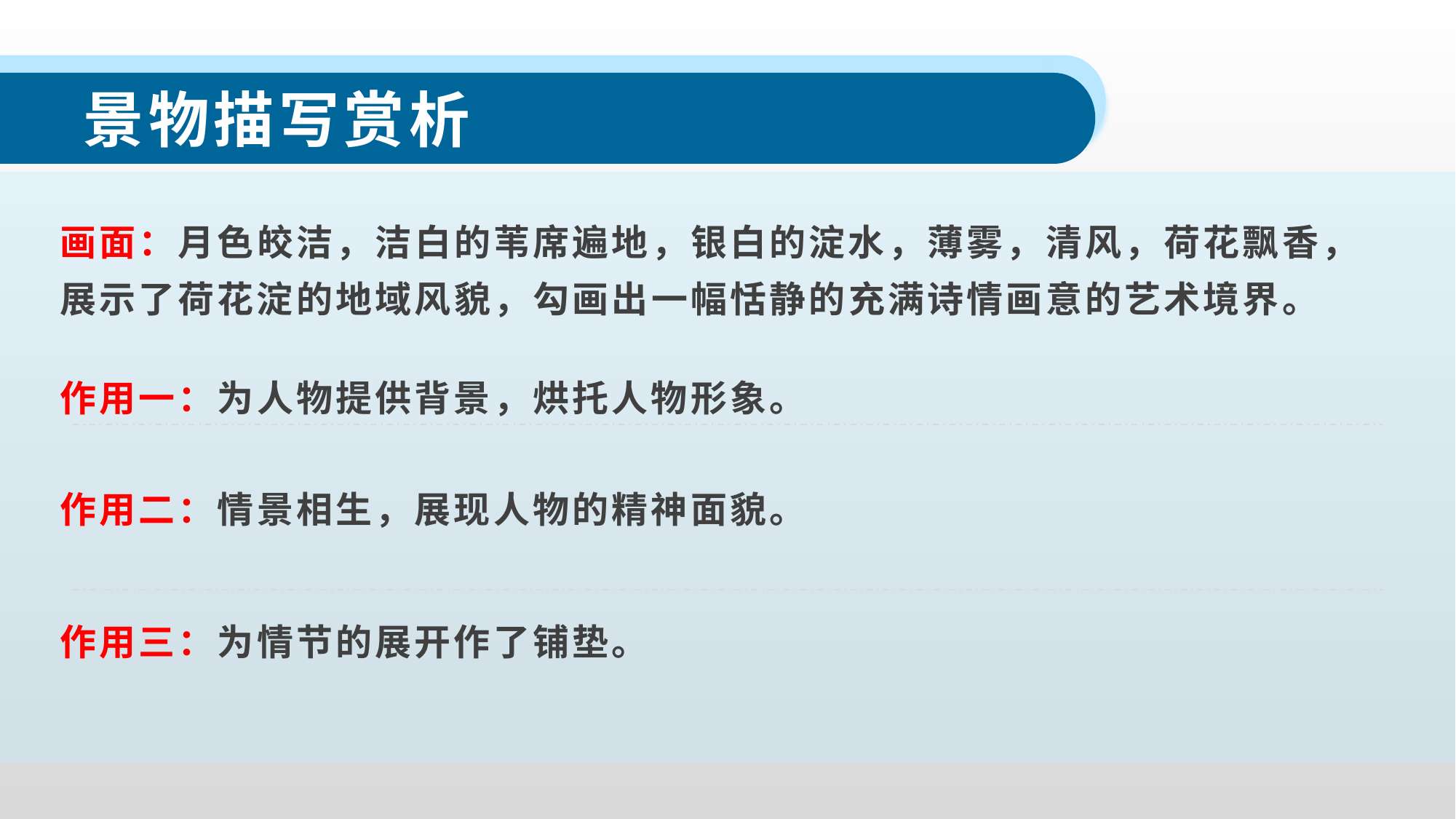

景物描写赏析

画面：月色皎洁，洁白的苇席遍地，银白的淀水，薄雾，清风，荷花飘香，展示了荷花淀的地域风貌，勾画出一幅恬静的充满诗情画意的艺术境界。
作用一：为人物提供背景，烘托人物形象。
作用二：情景相生，展现人物的精神面貌。
作用三：为情节的展开作了铺垫。